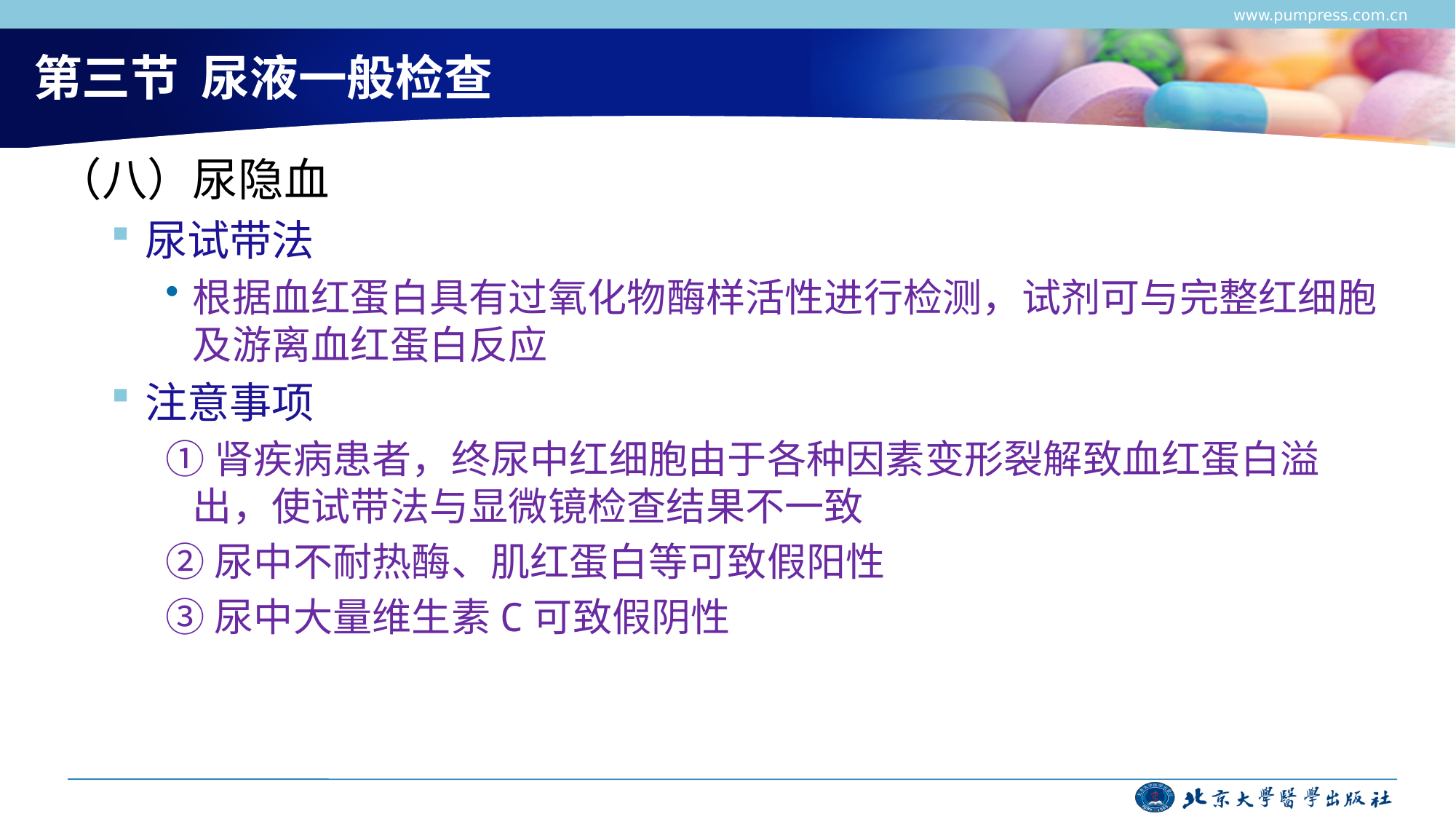

www.pumpress.com.cn
# 第三节  尿液一般检查
（八）尿隐血
尿试带法
根据血红蛋白具有过氧化物酶样活性进行检测，试剂可与完整红细胞及游离血红蛋白反应
注意事项
①肾疾病患者，终尿中红细胞由于各种因素变形裂解致血红蛋白溢出，使试带法与显微镜检查结果不一致
②尿中不耐热酶、肌红蛋白等可致假阳性
③尿中大量维生素C可致假阴性